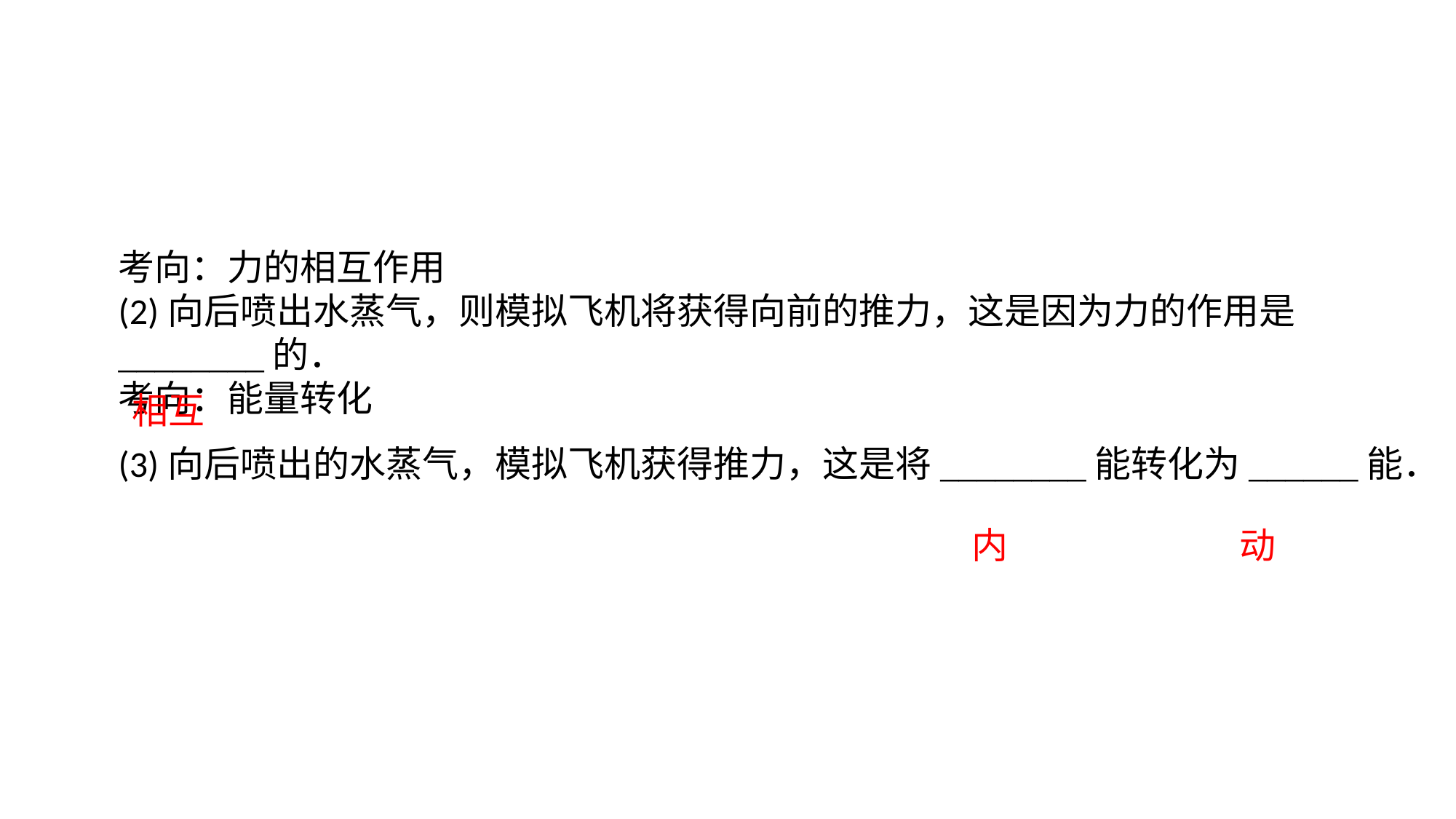

考向：力的相互作用(2)向后喷出水蒸气，则模拟飞机将获得向前的推力，这是因为力的作用是________的．考向：能量转化(3)向后喷出的水蒸气，模拟飞机获得推力，这是将________能转化为______能．
相互
内
动